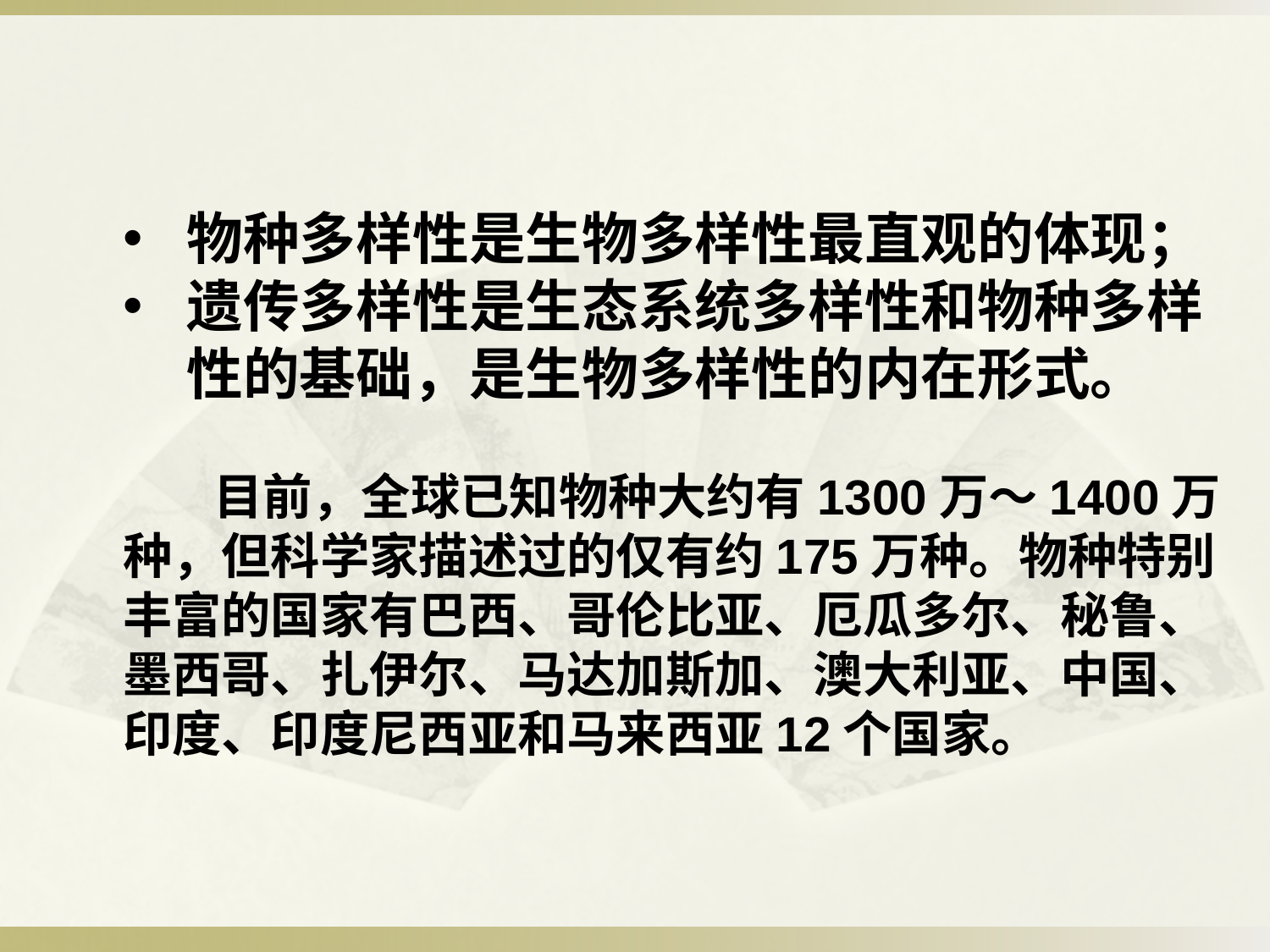

物种多样性是生物多样性最直观的体现；
遗传多样性是生态系统多样性和物种多样性的基础，是生物多样性的内在形式。

       目前，全球已知物种大约有1300万～1400万种，但科学家描述过的仅有约175万种。物种特别丰富的国家有巴西、哥伦比亚、厄瓜多尔、秘鲁、墨西哥、扎伊尔、马达加斯加、澳大利亚、中国、印度、印度尼西亚和马来西亚12个国家。